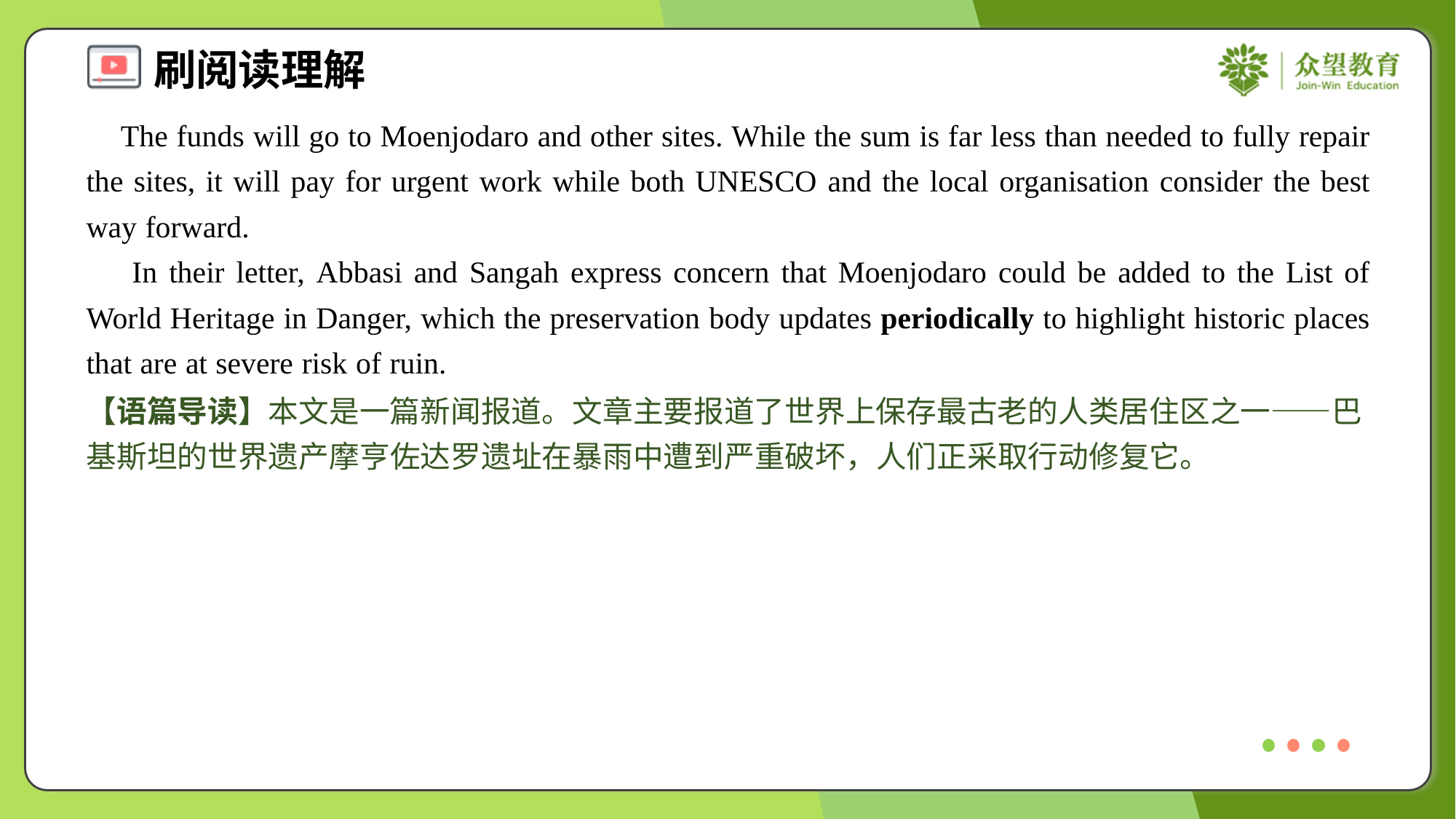

The funds will go to Moenjodaro and other sites. While the sum is far less than needed to fully repair the sites, it will pay for urgent work while both UNESCO and the local organisation consider the best way forward.
    In their letter, Abbasi and Sangah express concern that Moenjodaro could be added to the List of World Heritage in Danger, which the preservation body updates periodically to highlight historic places that are at severe risk of ruin.
【语篇导读】本文是一篇新闻报道。文章主要报道了世界上保存最古老的人类居住区之一——巴基斯坦的世界遗产摩亨佐达罗遗址在暴雨中遭到严重破坏，人们正采取行动修复它。